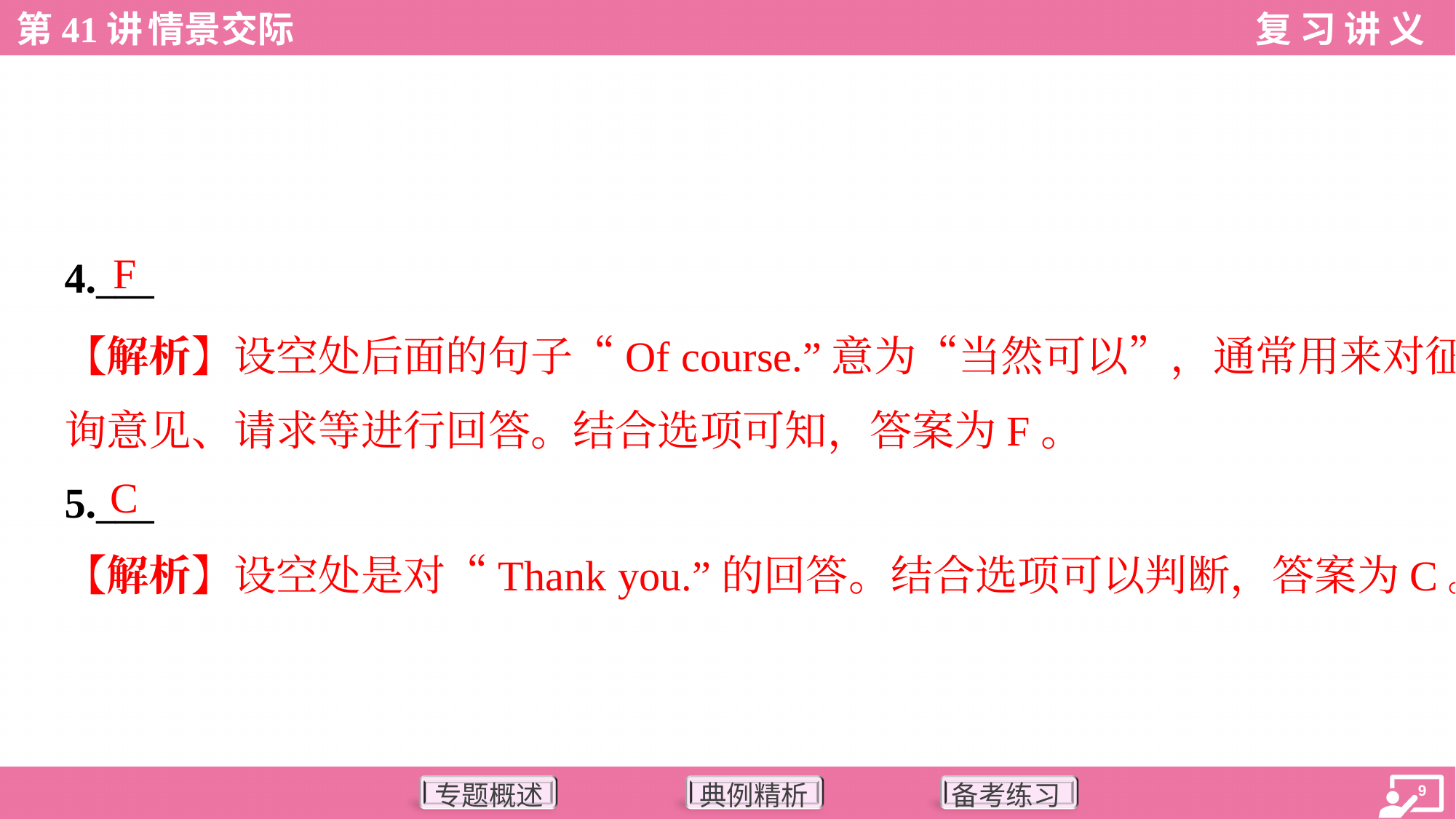

F
4.___
【解析】设空处后面的句子“Of course.”意为“当然可以”，通常用来对征
询意见、请求等进行回答。结合选项可知，答案为F。
C
5.___
【解析】设空处是对“Thank you.”的回答。结合选项可以判断，答案为C。